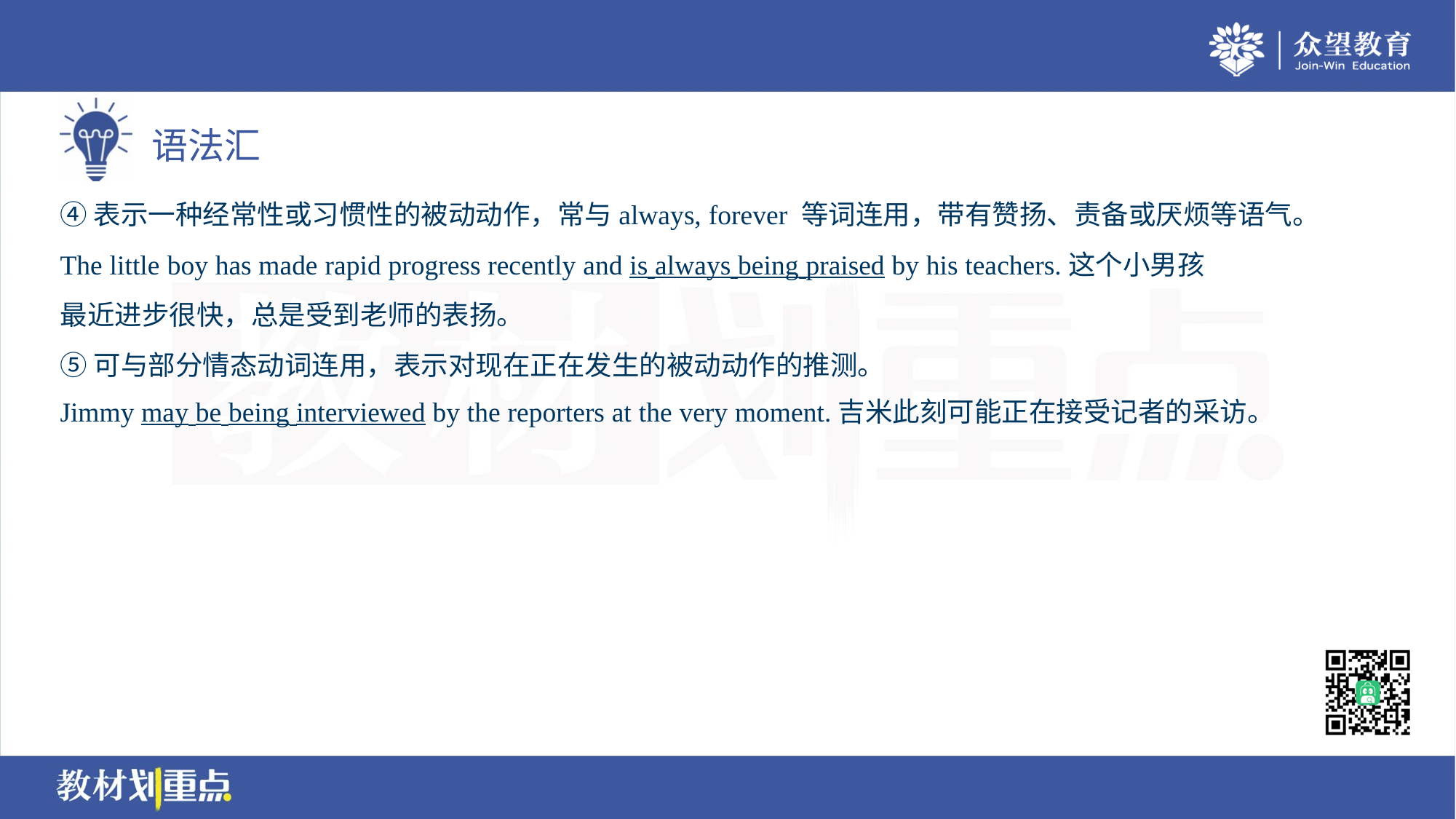

④表示一种经常性或习惯性的被动动作，常与always, forever 等词连用，带有赞扬、责备或厌烦等语气。
The little boy has made rapid progress recently and is always being praised by his teachers.这个小男孩
最近进步很快，总是受到老师的表扬。
⑤可与部分情态动词连用，表示对现在正在发生的被动动作的推测。
Jimmy may be being interviewed by the reporters at the very moment.吉米此刻可能正在接受记者的采访。